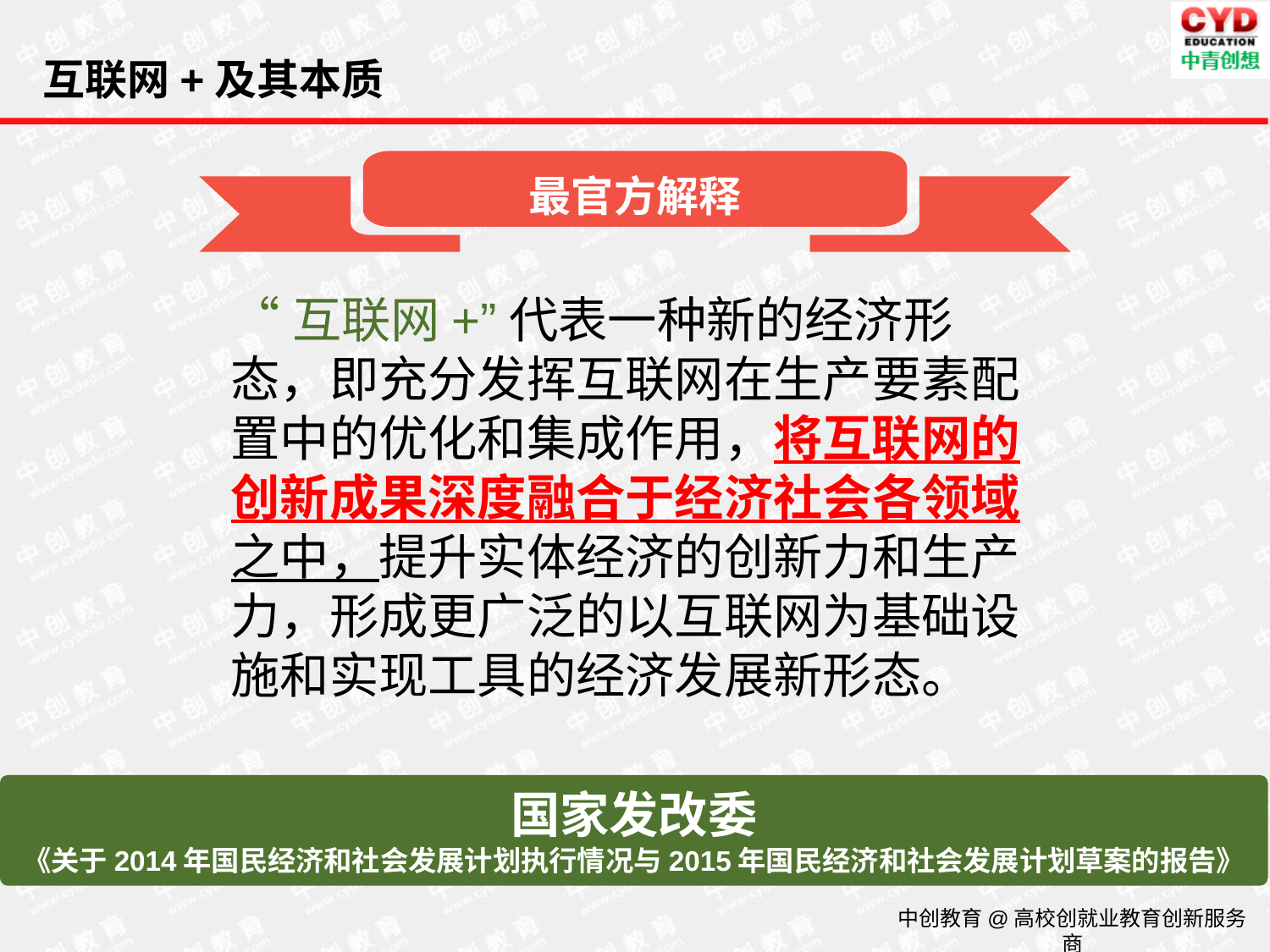

互联网+及其本质

最官方解释
“互联网+”代表一种新的经济形态，即充分发挥互联网在生产要素配置中的优化和集成作用，将互联网的创新成果深度融合于经济社会各领域之中，提升实体经济的创新力和生产力，形成更广泛的以互联网为基础设施和实现工具的经济发展新形态。
国家发改委
《关于2014年国民经济和社会发展计划执行情况与2015年国民经济和社会发展计划草案的报告》